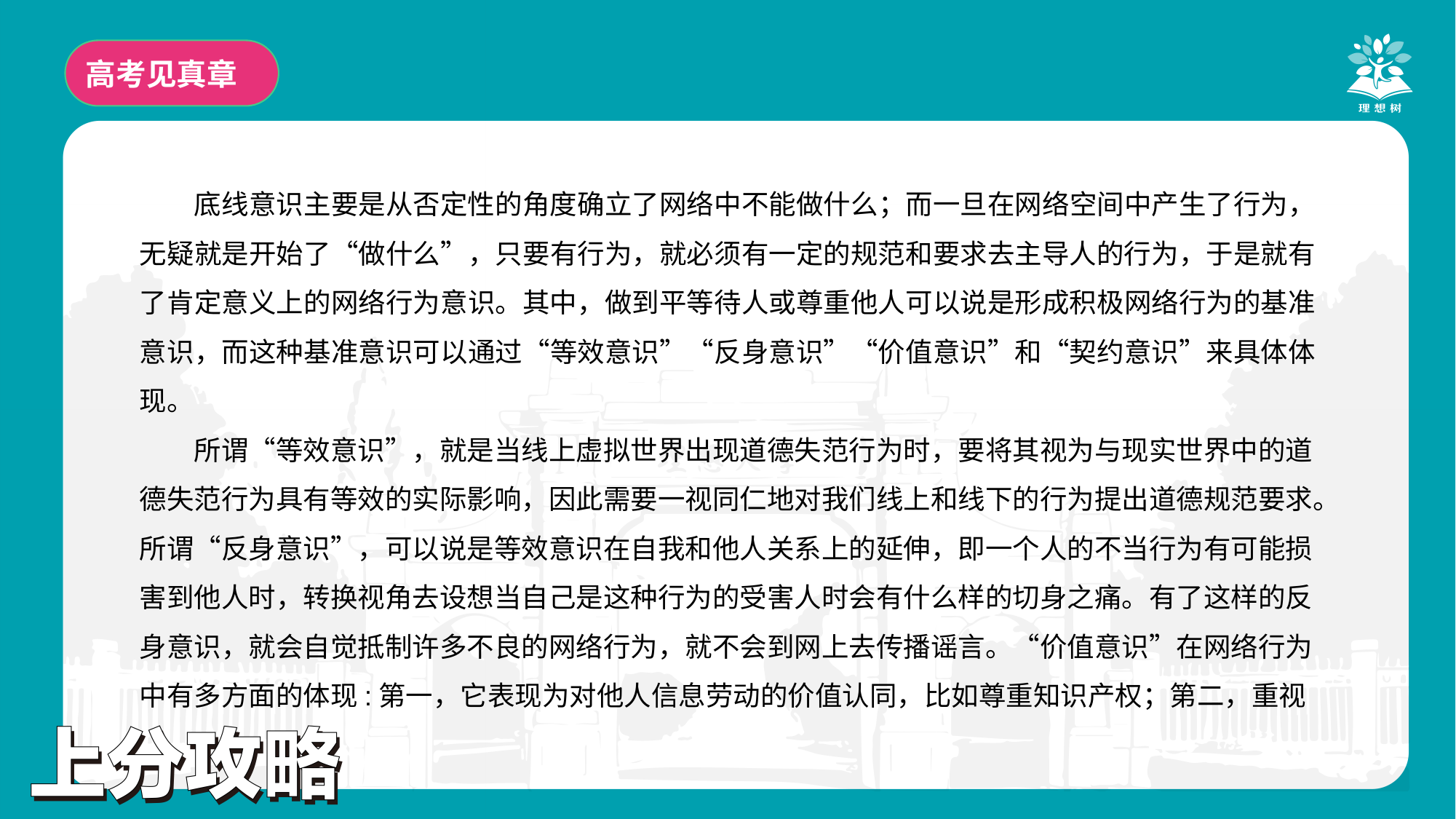

高考见真章
底线意识主要是从否定性的角度确立了网络中不能做什么；而一旦在网络空间中产生了行为，无疑就是开始了“做什么”，只要有行为，就必须有一定的规范和要求去主导人的行为，于是就有了肯定意义上的网络行为意识。其中，做到平等待人或尊重他人可以说是形成积极网络行为的基准意识，而这种基准意识可以通过“等效意识”“反身意识”“价值意识”和“契约意识”来具体体现。
所谓“等效意识”，就是当线上虚拟世界出现道德失范行为时，要将其视为与现实世界中的道德失范行为具有等效的实际影响，因此需要一视同仁地对我们线上和线下的行为提出道德规范要求。所谓“反身意识”，可以说是等效意识在自我和他人关系上的延伸，即一个人的不当行为有可能损害到他人时，转换视角去设想当自己是这种行为的受害人时会有什么样的切身之痛。有了这样的反身意识，就会自觉抵制许多不良的网络行为，就不会到网上去传播谣言。“价值意识”在网络行为中有多方面的体现:第一，它表现为对他人信息劳动的价值认同，比如尊重知识产权；第二，重视